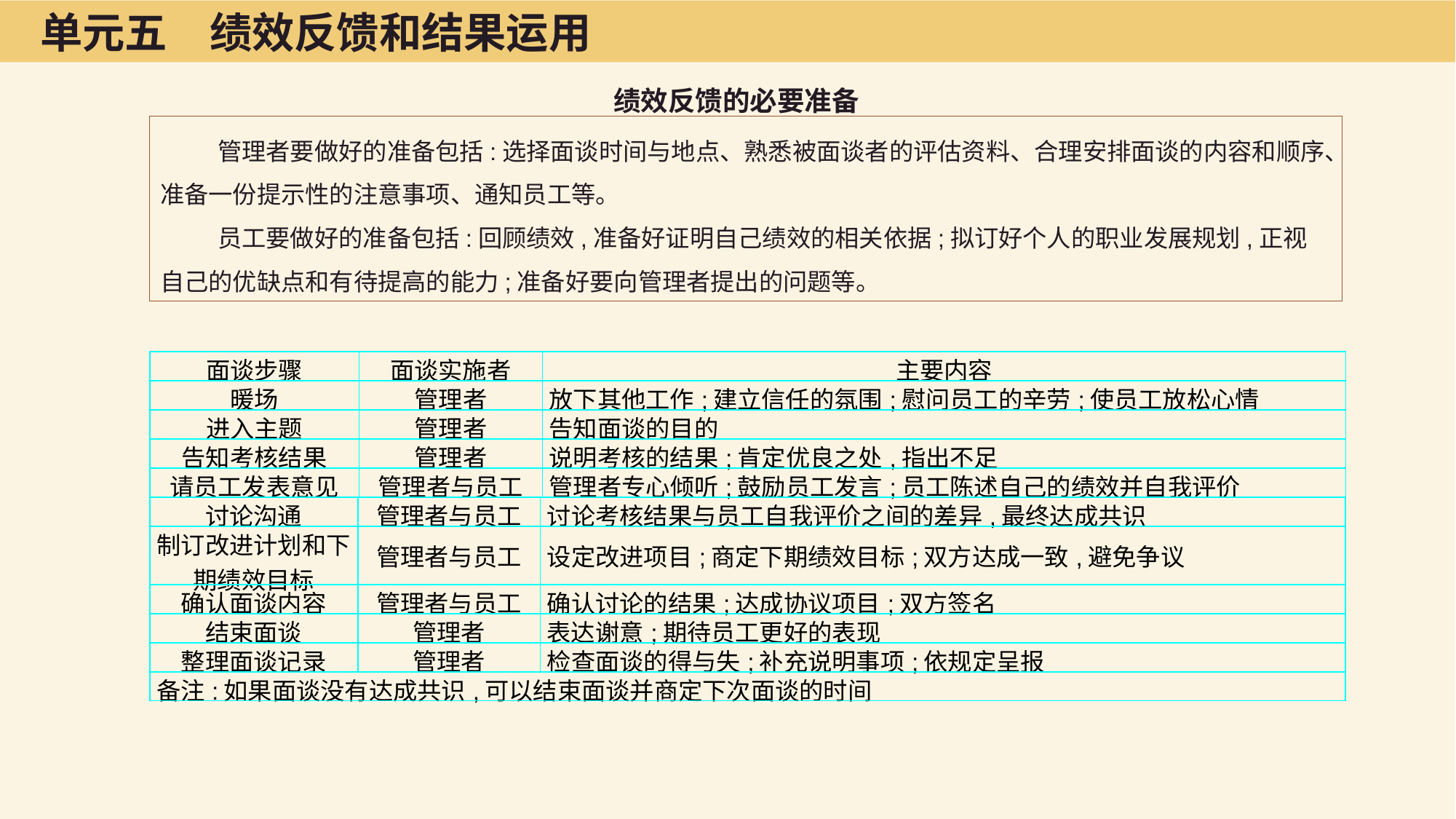

单元五　绩效反馈和结果运用
绩效反馈的必要准备
管理者要做好的准备包括:选择面谈时间与地点、熟悉被面谈者的评估资料、合理安排面谈的内容和顺序、准备一份提示性的注意事项、通知员工等。
员工要做好的准备包括:回顾绩效,准备好证明自己绩效的相关依据;拟订好个人的职业发展规划,正视自己的优缺点和有待提高的能力;准备好要向管理者提出的问题等。
| 面谈步骤 | 面谈实施者 | 主要内容 |
| --- | --- | --- |
| 暖场 | 管理者 | 放下其他工作;建立信任的氛围;慰问员工的辛劳;使员工放松心情 |
| 进入主题 | 管理者 | 告知面谈的目的 |
| 告知考核结果 | 管理者 | 说明考核的结果;肯定优良之处,指出不足 |
| 请员工发表意见 | 管理者与员工 | 管理者专心倾听;鼓励员工发言;员工陈述自己的绩效并自我评价 |
| 讨论沟通 | 管理者与员工 | 讨论考核结果与员工自我评价之间的差异,最终达成共识 |
| --- | --- | --- |
| 制订改进计划和下期绩效目标 | 管理者与员工 | 设定改进项目;商定下期绩效目标;双方达成一致,避免争议 |
| 确认面谈内容 | 管理者与员工 | 确认讨论的结果;达成协议项目;双方签名 |
| 结束面谈 | 管理者 | 表达谢意;期待员工更好的表现 |
| 整理面谈记录 | 管理者 | 检查面谈的得与失;补充说明事项;依规定呈报 |
| 备注:如果面谈没有达成共识,可以结束面谈并商定下次面谈的时间 |  |  |